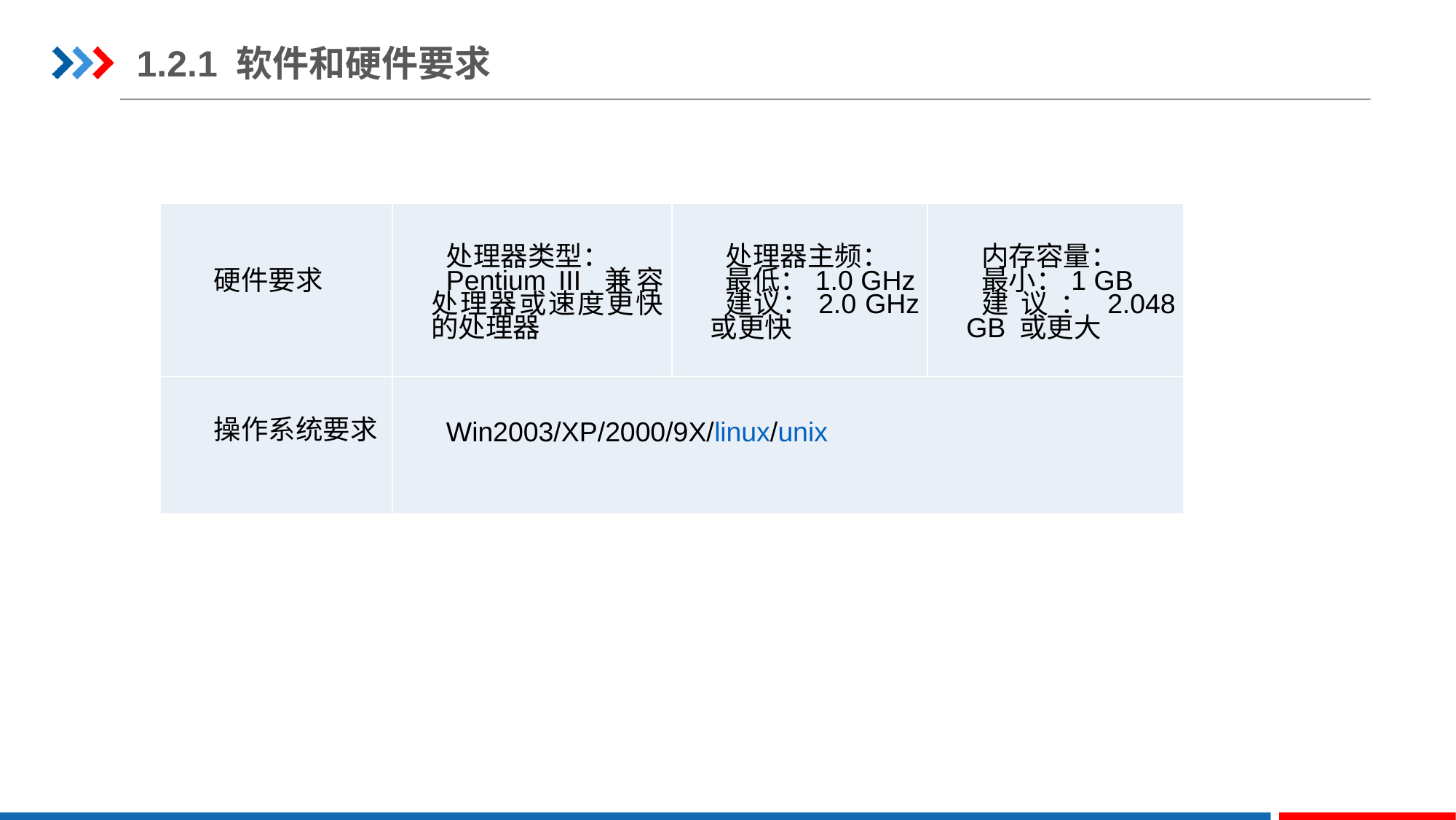

1.2.1 软件和硬件要求
| 硬件要求 | 处理器类型： Pentium III 兼容处理器或速度更快的处理器 | 处理器主频： 最低：1.0 GHz 建议：2.0 GHz 或更快 | 内存容量： 最小：1 GB 建议：2.048 GB 或更大 |
| --- | --- | --- | --- |
| 操作系统要求 | Win2003/XP/2000/9X/linux/unix |  |  |